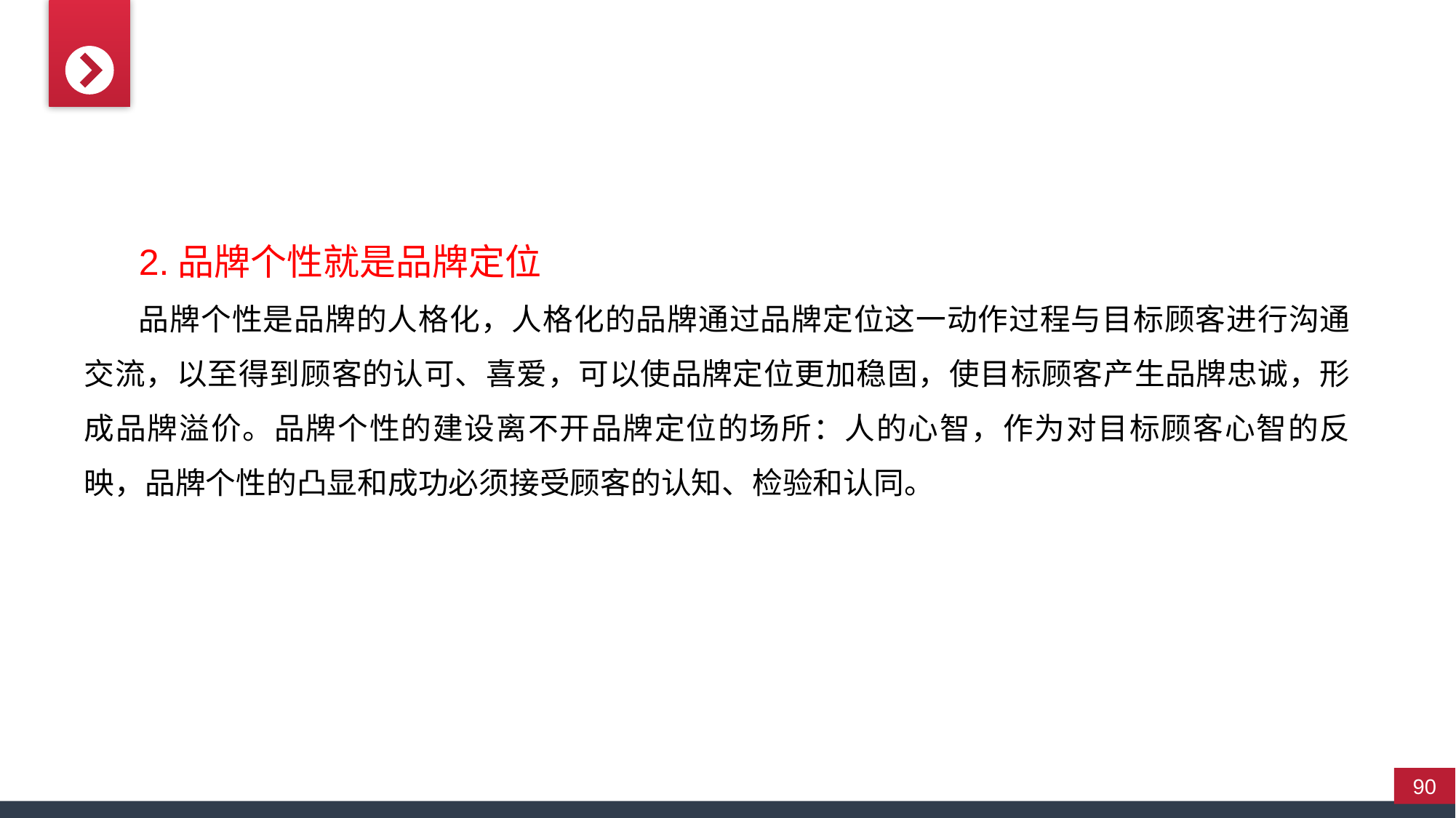

2.品牌个性就是品牌定位
品牌个性是品牌的人格化，人格化的品牌通过品牌定位这一动作过程与目标顾客进行沟通交流，以至得到顾客的认可、喜爱，可以使品牌定位更加稳固，使目标顾客产生品牌忠诚，形成品牌溢价。品牌个性的建设离不开品牌定位的场所：人的心智，作为对目标顾客心智的反映，品牌个性的凸显和成功必须接受顾客的认知、检验和认同。